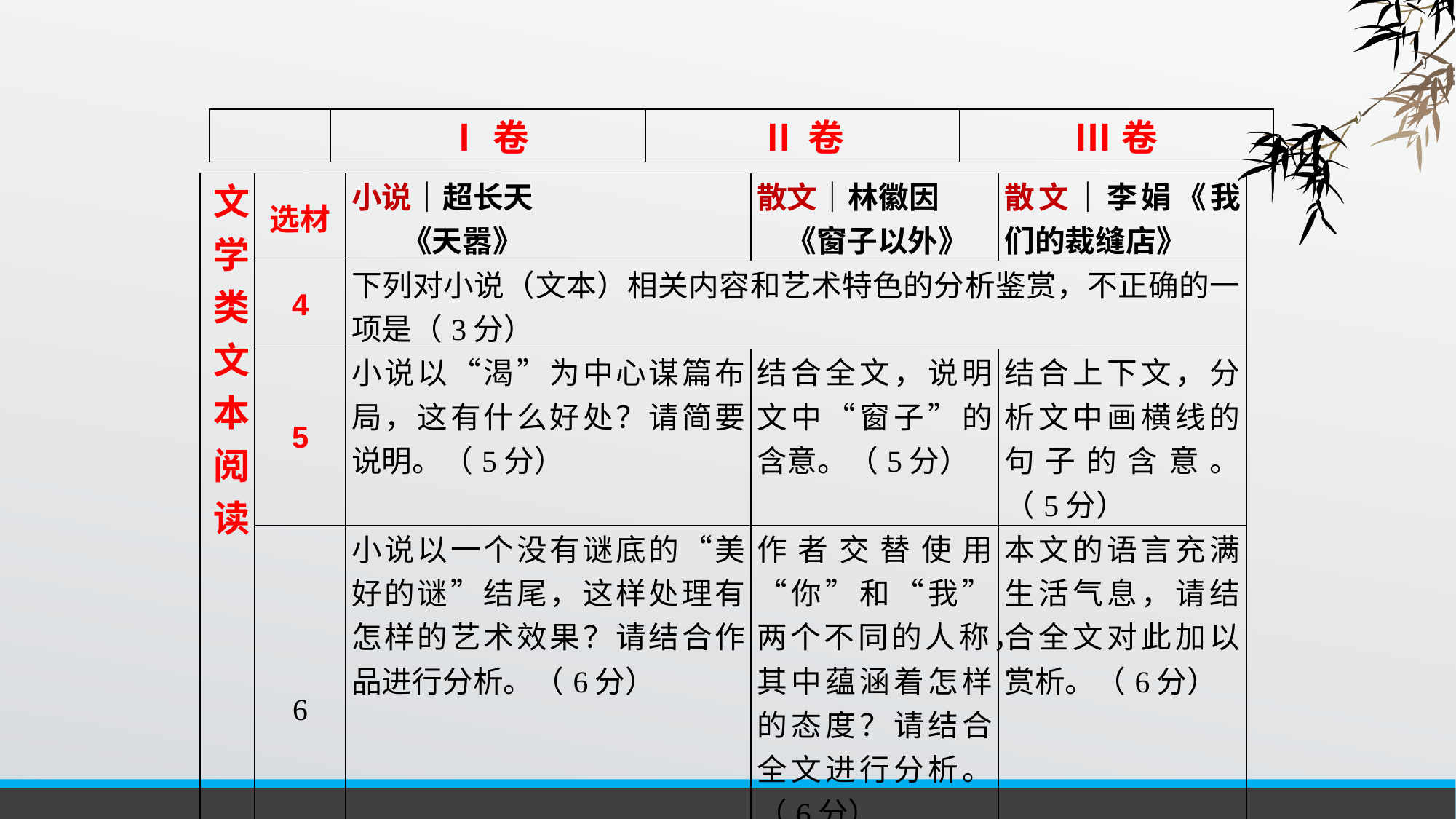

|  | Ⅰ卷 | Ⅱ卷 | Ⅲ卷 |
| --- | --- | --- | --- |
| 文学类文本阅读 | 选材 | 小说｜超长天 《天嚣》 | 散文｜林徽因 《窗子以外》 | 散文｜李娟《我们的裁缝店》 |
| --- | --- | --- | --- | --- |
|  | 4 | 下列对小说（文本）相关内容和艺术特色的分析鉴赏，不正确的一项是（3分） |  |  |
|  | 5 | 小说以“渴”为中心谋篇布局，这有什么好处？请简要说明。（5分） | 结合全文，说明文中“窗子”的含意。（5分） | 结合上下文，分析文中画横线的句子的含意。（5分） |
|  | 6 | 小说以一个没有谜底的“美好的谜”结尾，这样处理有怎样的艺术效果？请结合作品进行分析。（6分） | 作者交替使用“你”和“我”两个不同的人称，其中蕴涵着怎样的态度？请结合全文进行分析。（6分） | 本文的语言充满生活气息，请结合全文对此加以赏析。（6分） |